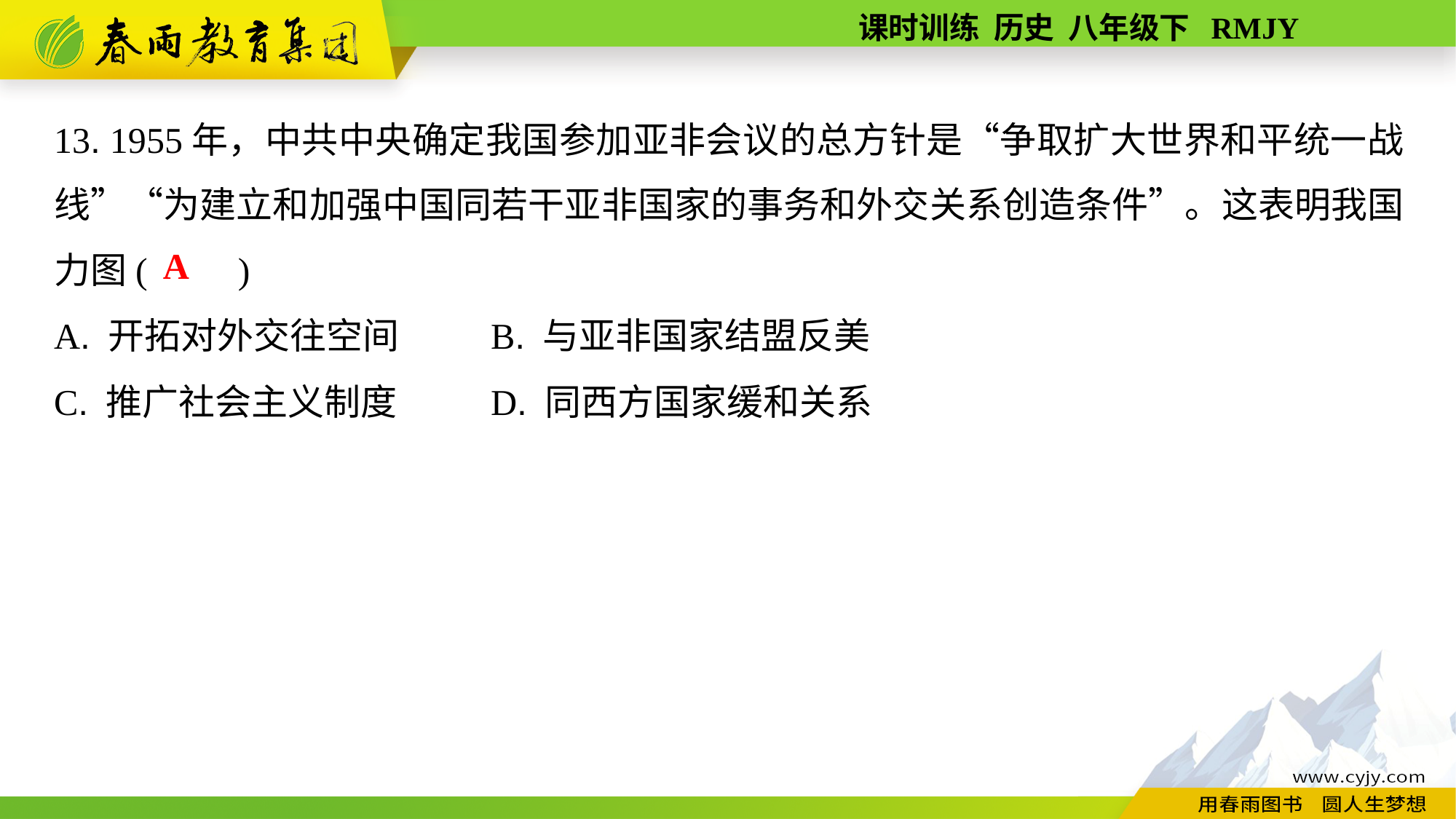

13. 1955年，中共中央确定我国参加亚非会议的总方针是“争取扩大世界和平统一战线”“为建立和加强中国同若干亚非国家的事务和外交关系创造条件”。这表明我国力图(　　)
A. 开拓对外交往空间	B. 与亚非国家结盟反美
C. 推广社会主义制度	D. 同西方国家缓和关系
A